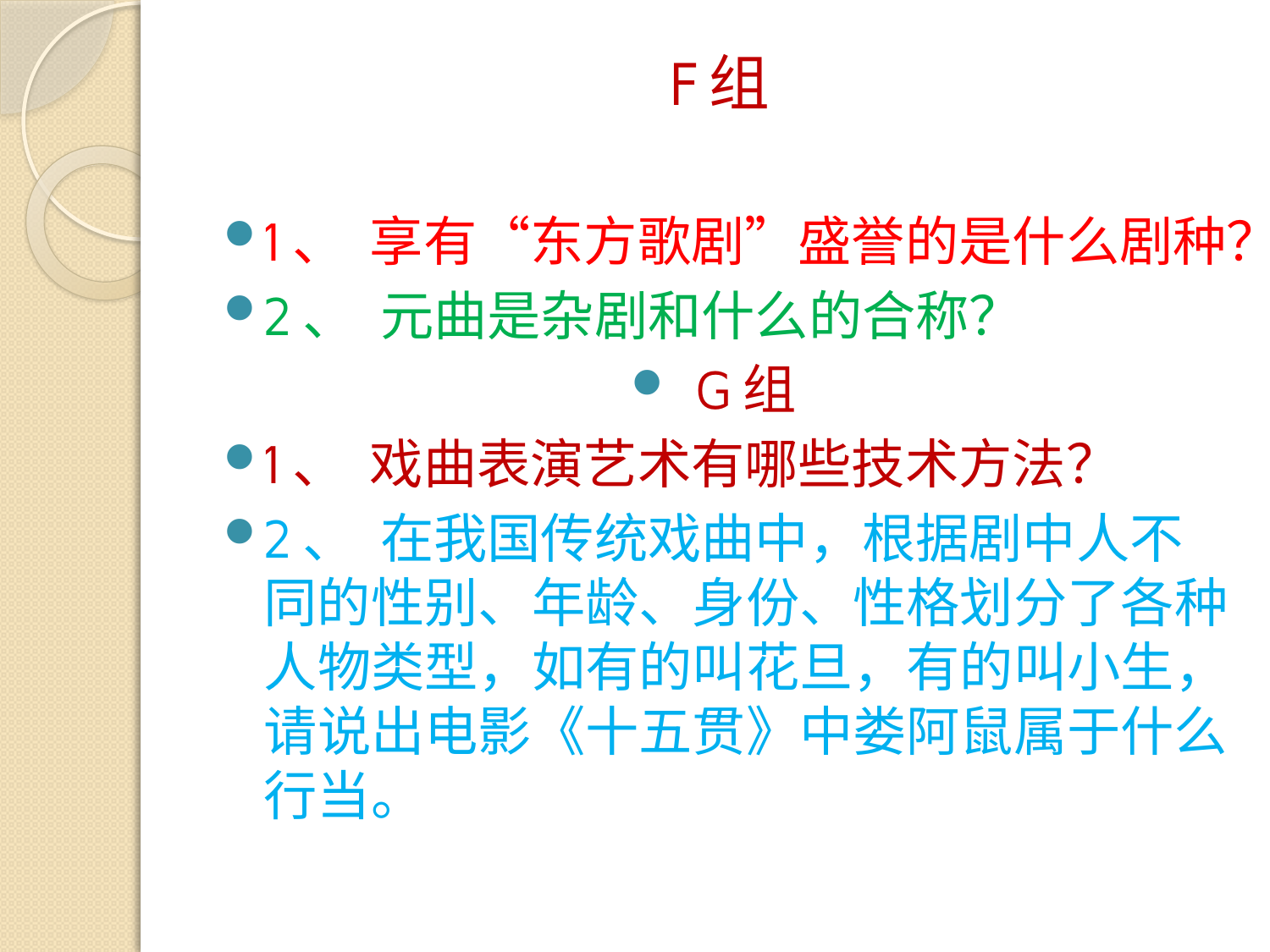

# F组
1、  享有“东方歌剧”盛誉的是什么剧种？
2、  元曲是杂剧和什么的合称？
G组
1、  戏曲表演艺术有哪些技术方法？
2、  在我国传统戏曲中，根据剧中人不同的性别、年龄、身份、性格划分了各种人物类型，如有的叫花旦，有的叫小生，请说出电影《十五贯》中娄阿鼠属于什么行当。